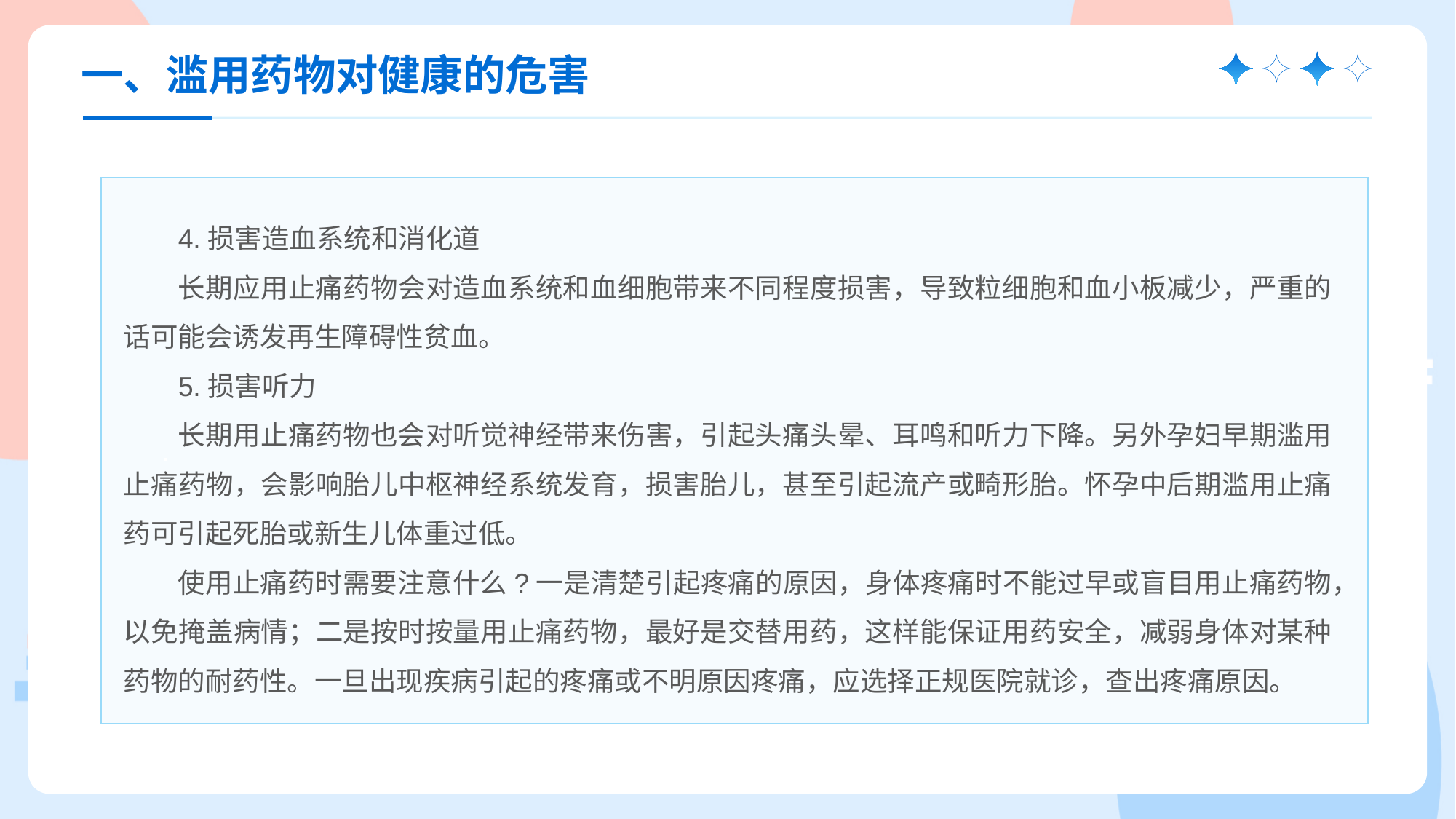

一、滥用药物对健康的危害
.
4.损害造血系统和消化道
长期应用止痛药物会对造血系统和血细胞带来不同程度损害，导致粒细胞和血小板减少，严重的话可能会诱发再生障碍性贫血。
5.损害听力
长期用止痛药物也会对听觉神经带来伤害，引起头痛头晕、耳鸣和听力下降。另外孕妇早期滥用止痛药物，会影响胎儿中枢神经系统发育，损害胎儿，甚至引起流产或畸形胎。怀孕中后期滥用止痛药可引起死胎或新生儿体重过低。
使用止痛药时需要注意什么?一是清楚引起疼痛的原因，身体疼痛时不能过早或盲目用止痛药物，以免掩盖病情；二是按时按量用止痛药物，最好是交替用药，这样能保证用药安全，减弱身体对某种药物的耐药性。一旦出现疾病引起的疼痛或不明原因疼痛，应选择正规医院就诊，查出疼痛原因。